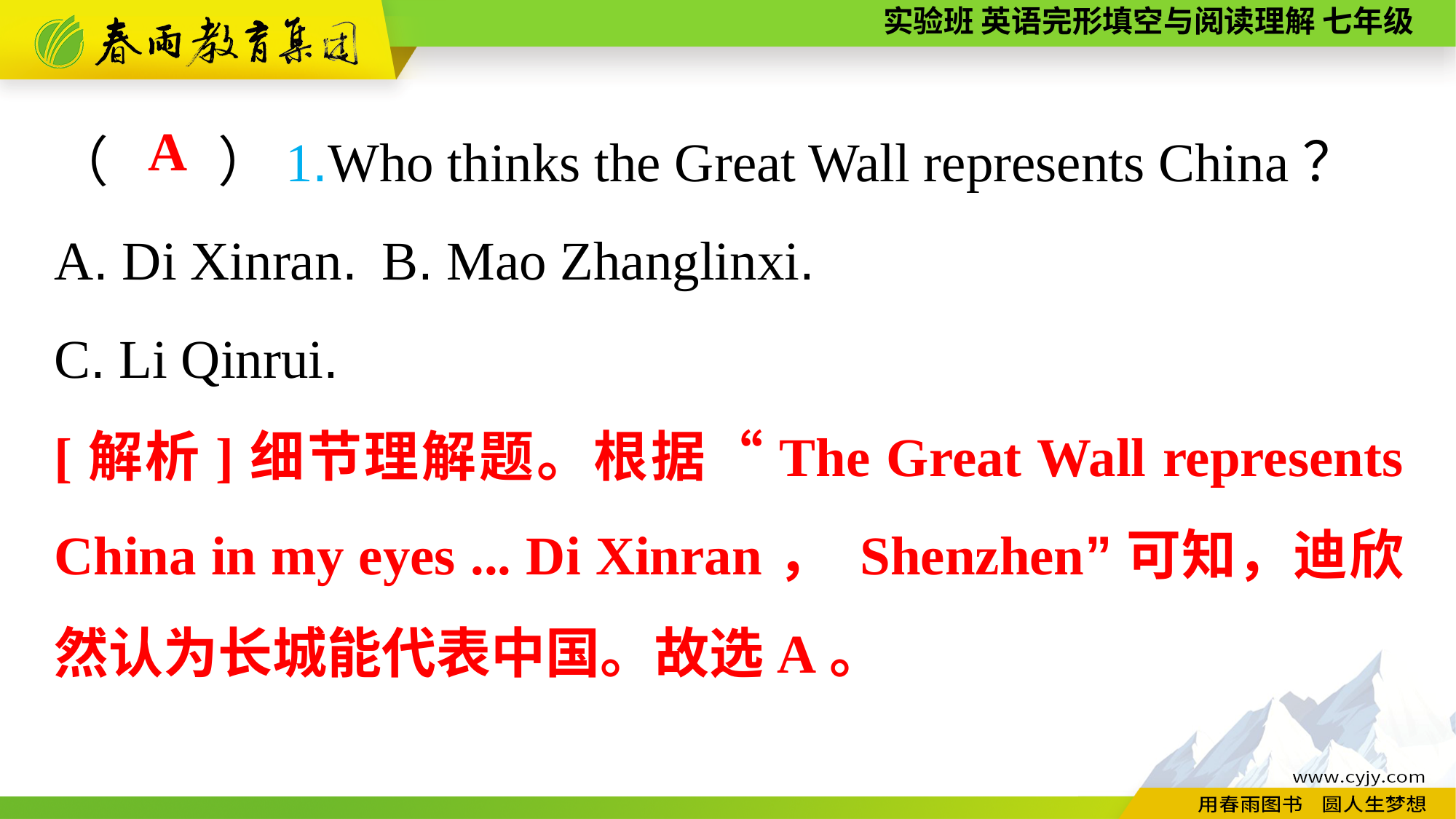

（　　）1.Who thinks the Great Wall represents China？
A. Di Xinran.	B. Mao Zhanglinxi.
C. Li Qinrui.
A
[解析]细节理解题。根据“The Great Wall represents China in my eyes ... Di Xinran， Shenzhen”可知，迪欣然认为长城能代表中国。故选A。